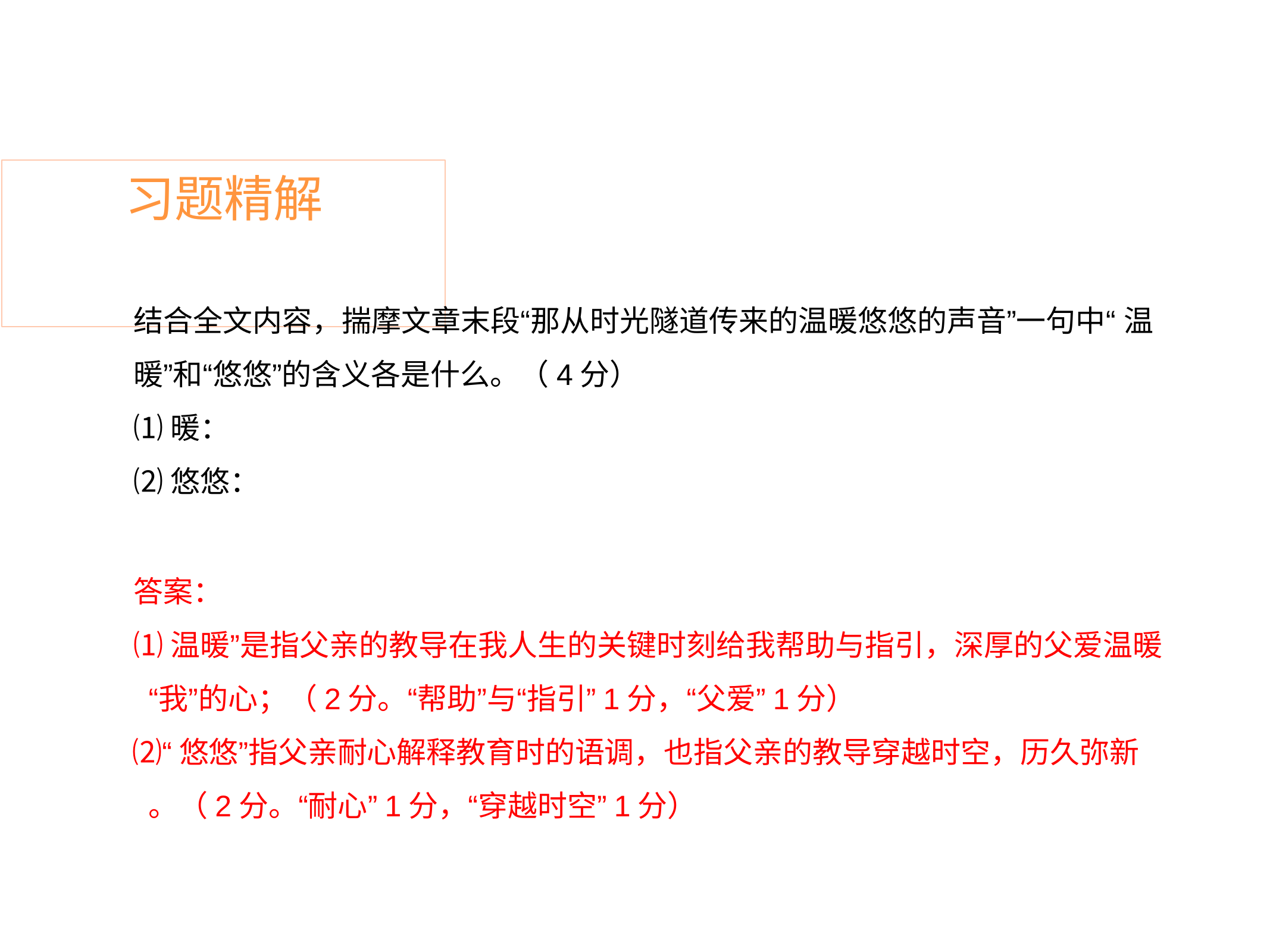

# 习题精解
结合全文内容，揣摩文章末段“那从时光隧道传来的温暖悠悠的声音”一句中“ 温暖”和“悠悠”的含义各是什么。（4分）
⑴暖：
⑵悠悠：

答案：
⑴温暖”是指父亲的教导在我人生的关键时刻给我帮助与指引，深厚的父爱温暖  “我”的心；（2分。“帮助”与“指引”1分，“父爱”1分）
⑵“悠悠”指父亲耐心解释教育时的语调，也指父亲的教导穿越时空，历久弥新
。（2分。“耐心”1分，“穿越时空”1分）